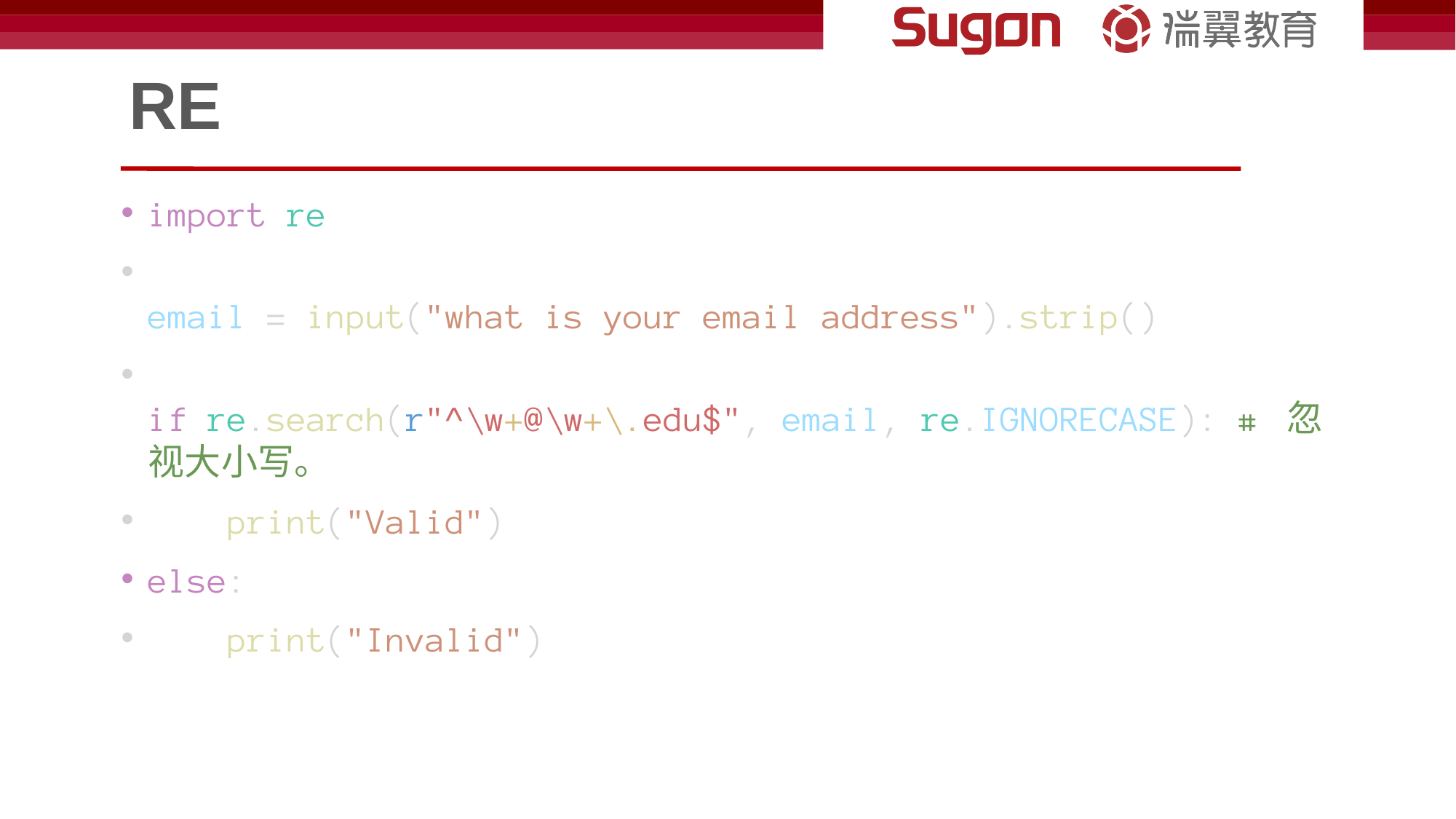

# RE
import re
email = input("what is your email address").strip()
if re.search(r"^\w+@\w+\.edu$", email, re.IGNORECASE): # 忽视大小写。
    print("Valid")
else:
    print("Invalid")